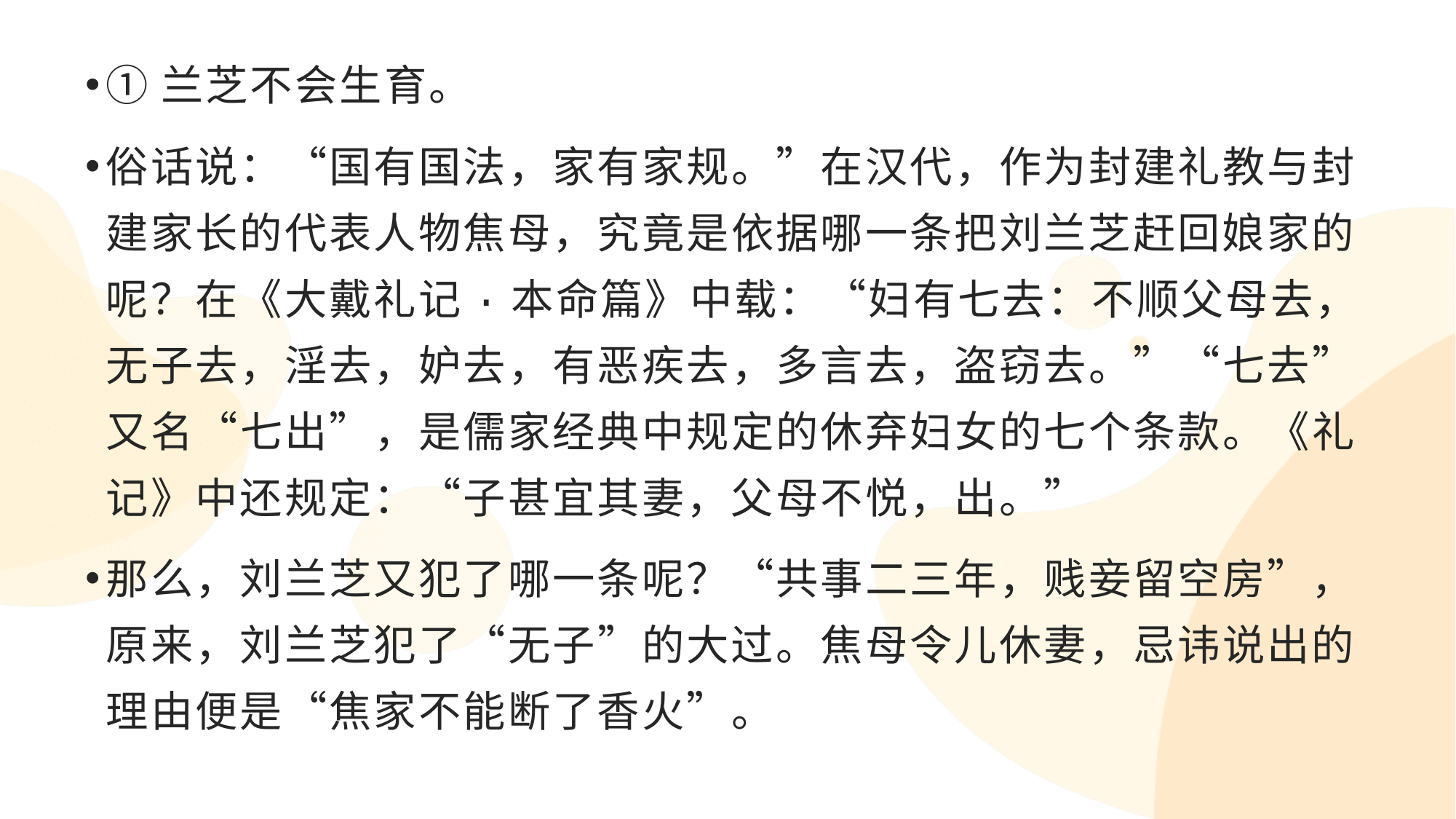

①兰芝不会生育。
俗话说：“国有国法，家有家规。”在汉代，作为封建礼教与封建家长的代表人物焦母，究竟是依据哪一条把刘兰芝赶回娘家的呢？在《大戴礼记·本命篇》中载：“妇有七去：不顺父母去，无子去，淫去，妒去，有恶疾去，多言去，盗窃去。”“七去”又名“七出”，是儒家经典中规定的休弃妇女的七个条款。《礼记》中还规定：“子甚宜其妻，父母不悦，出。”
那么，刘兰芝又犯了哪一条呢？“共事二三年，贱妾留空房”，原来，刘兰芝犯了“无子”的大过。焦母令儿休妻，忌讳说出的理由便是“焦家不能断了香火”。